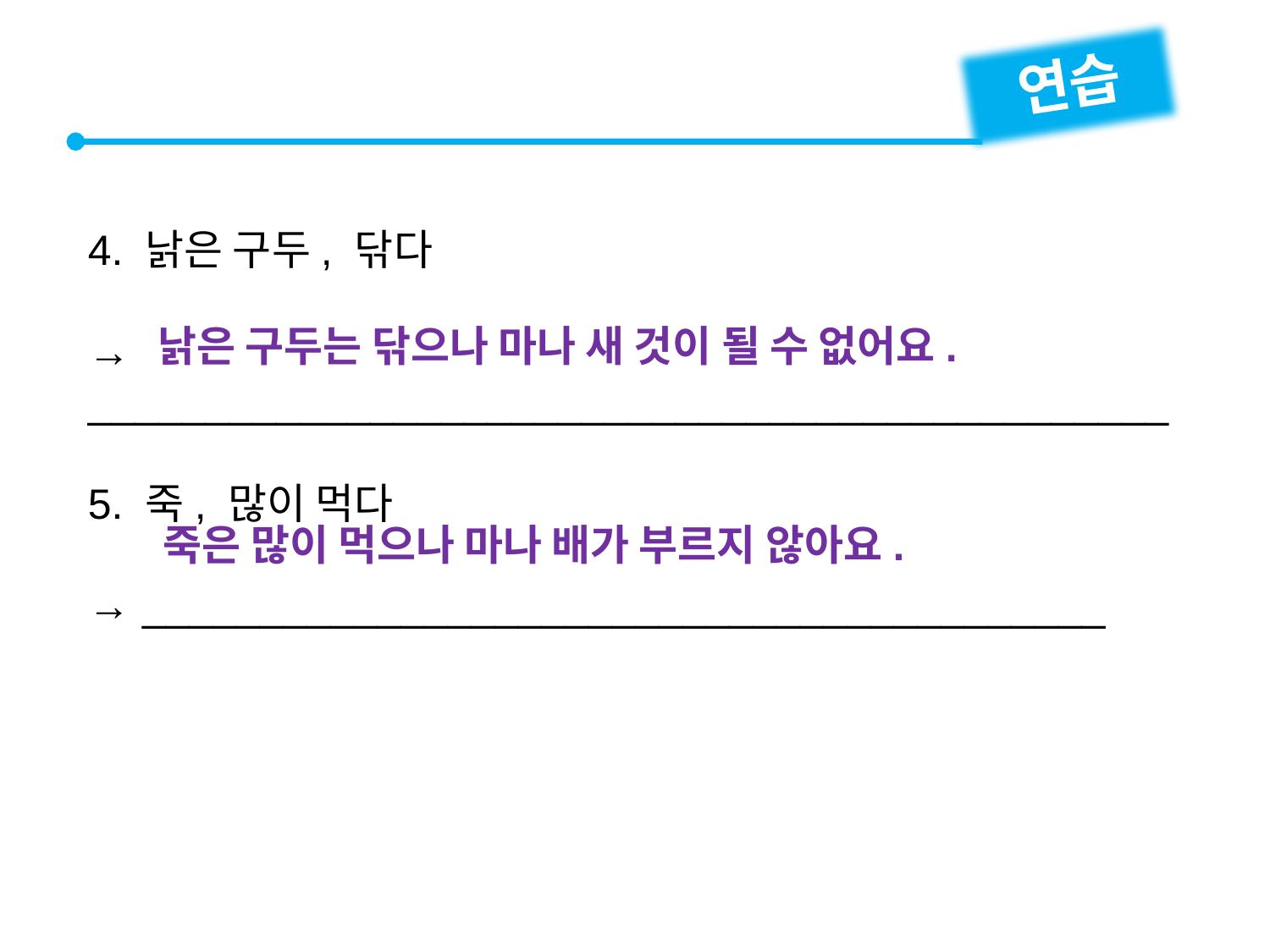

연습
4. 낡은 구두, 닦다

→ ______________________________________________

5. 죽, 많이 먹다

→ _________________________________________

낡은 구두는 닦으나 마나 새 것이 될 수 없어요.
죽은 많이 먹으나 마나 배가 부르지 않아요.